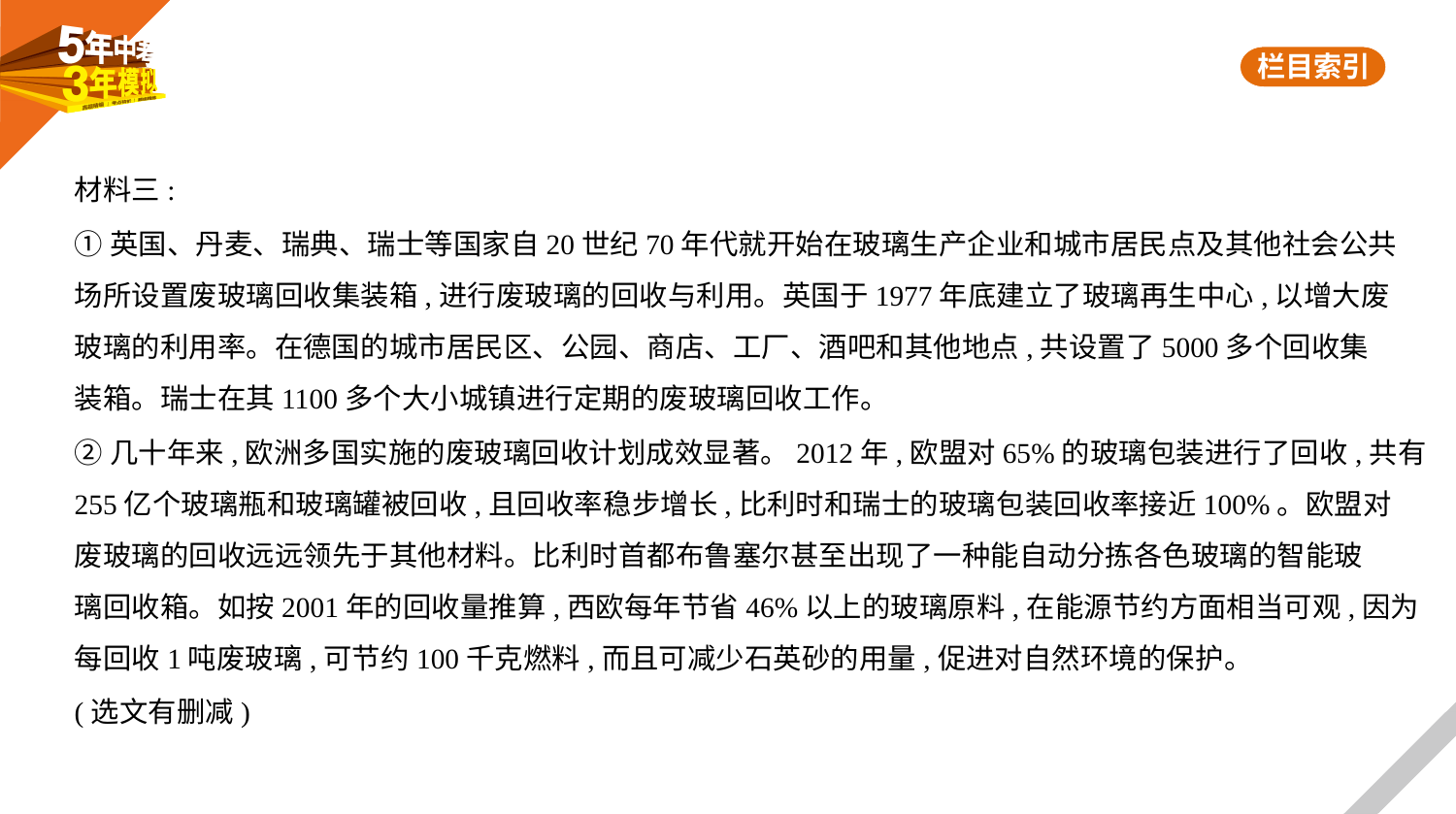

材料三:
①英国、丹麦、瑞典、瑞士等国家自20世纪70年代就开始在玻璃生产企业和城市居民点及其他社会公共
场所设置废玻璃回收集装箱,进行废玻璃的回收与利用。英国于1977年底建立了玻璃再生中心,以增大废
玻璃的利用率。在德国的城市居民区、公园、商店、工厂、酒吧和其他地点,共设置了5000多个回收集
装箱。瑞士在其1100多个大小城镇进行定期的废玻璃回收工作。
②几十年来,欧洲多国实施的废玻璃回收计划成效显著。2012年,欧盟对65%的玻璃包装进行了回收,共有
255亿个玻璃瓶和玻璃罐被回收,且回收率稳步增长,比利时和瑞士的玻璃包装回收率接近100%。欧盟对
废玻璃的回收远远领先于其他材料。比利时首都布鲁塞尔甚至出现了一种能自动分拣各色玻璃的智能玻
璃回收箱。如按2001年的回收量推算,西欧每年节省46%以上的玻璃原料,在能源节约方面相当可观,因为
每回收1吨废玻璃,可节约100千克燃料,而且可减少石英砂的用量,促进对自然环境的保护。
(选文有删减)